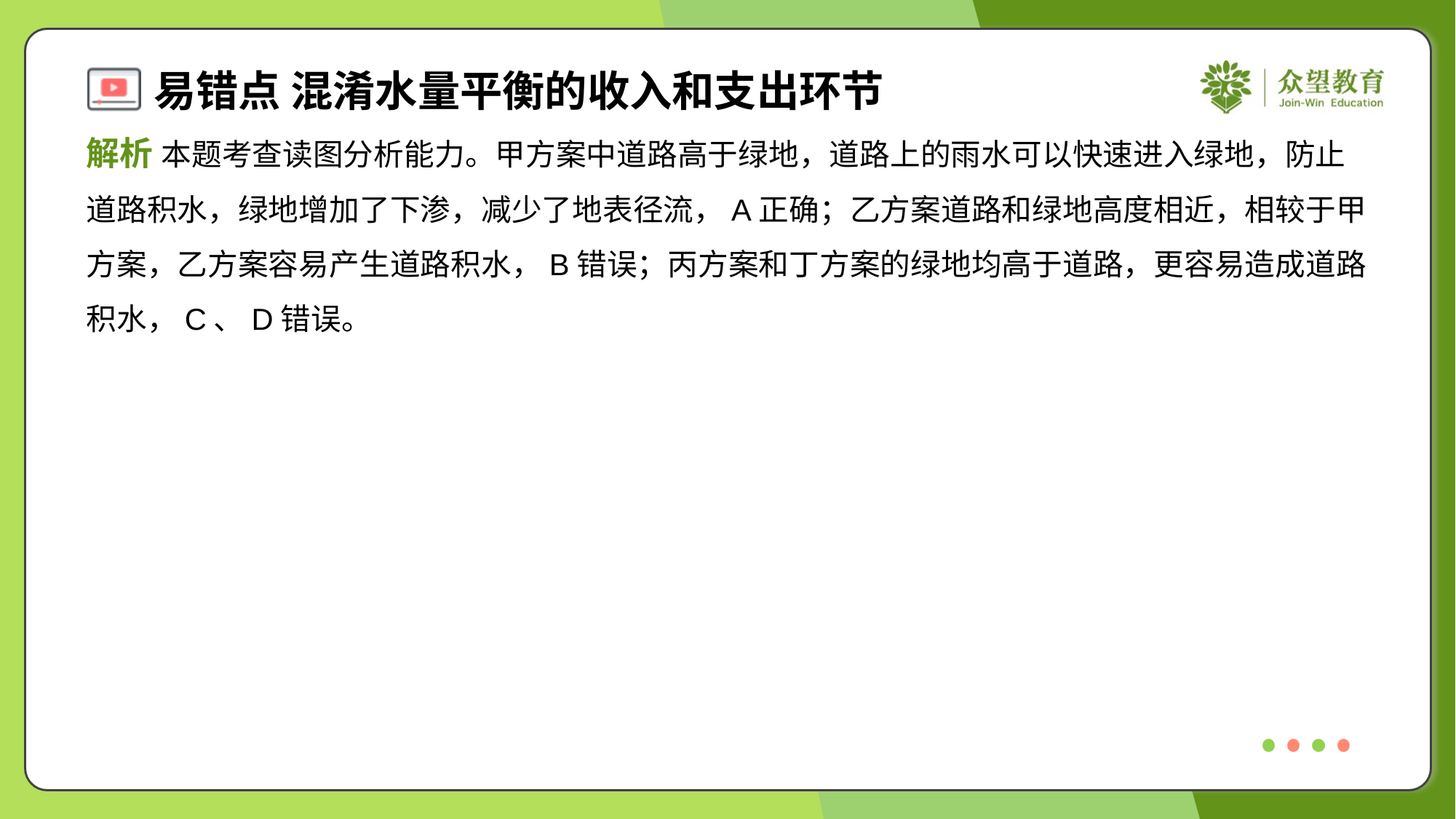

解析 本题考查读图分析能力。甲方案中道路高于绿地，道路上的雨水可以快速进入绿地，防止
道路积水，绿地增加了下渗，减少了地表径流，A正确；乙方案道路和绿地高度相近，相较于甲
方案，乙方案容易产生道路积水，B错误；丙方案和丁方案的绿地均高于道路，更容易造成道路
积水，C、D错误。